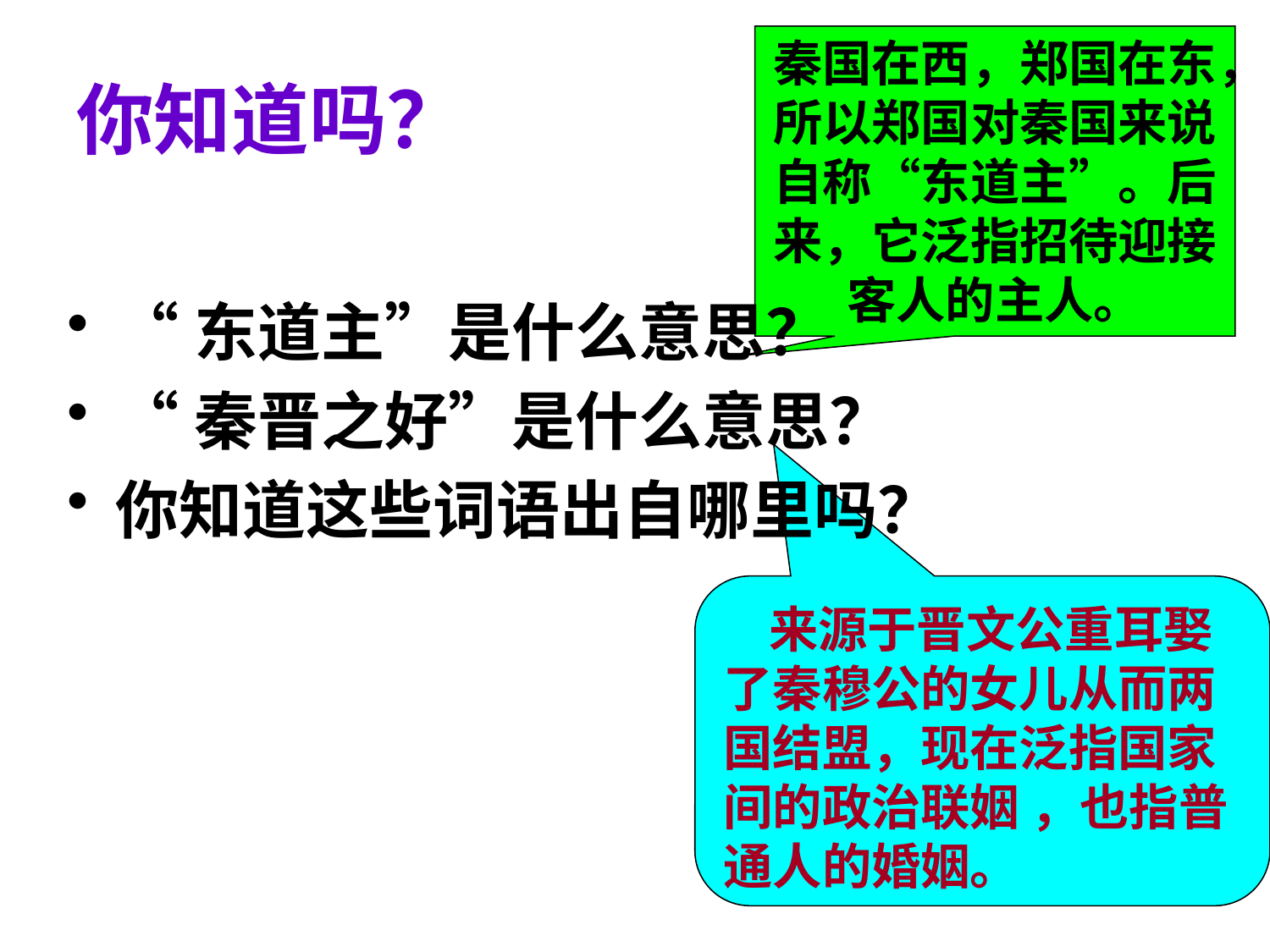

秦国在西，郑国在东，所以郑国对秦国来说自称“东道主”。后来，它泛指招待迎接客人的主人。
# 你知道吗？

“东道主”是什么意思？
“秦晋之好”是什么意思？
你知道这些词语出自哪里吗？
   来源于晋文公重耳娶了秦穆公的女儿从而两国结盟，现在泛指国家间的政治联姻 ，也指普通人的婚姻。